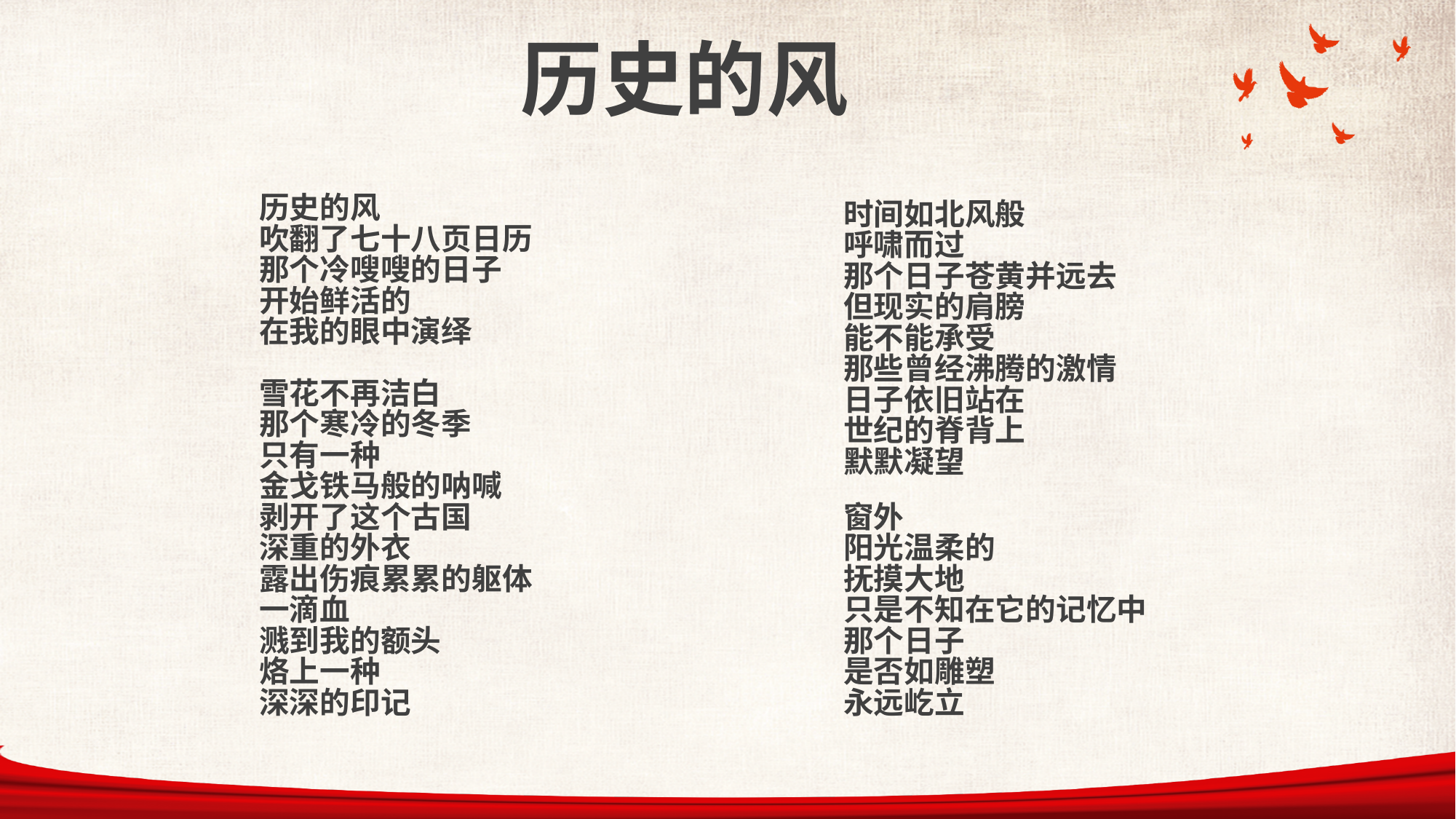

历史的风
历史的风
吹翻了七十八页日历
那个冷嗖嗖的日子
开始鲜活的
在我的眼中演绎

雪花不再洁白
那个寒冷的冬季
只有一种
金戈铁马般的呐喊
剥开了这个古国
深重的外衣
露出伤痕累累的躯体
一滴血
溅到我的额头
烙上一种
深深的印记
时间如北风般
呼啸而过
那个日子苍黄并远去
但现实的肩膀
能不能承受
那些曾经沸腾的激情
日子依旧站在
世纪的脊背上
默默凝望

窗外
阳光温柔的
抚摸大地
只是不知在它的记忆中
那个日子
是否如雕塑
永远屹立